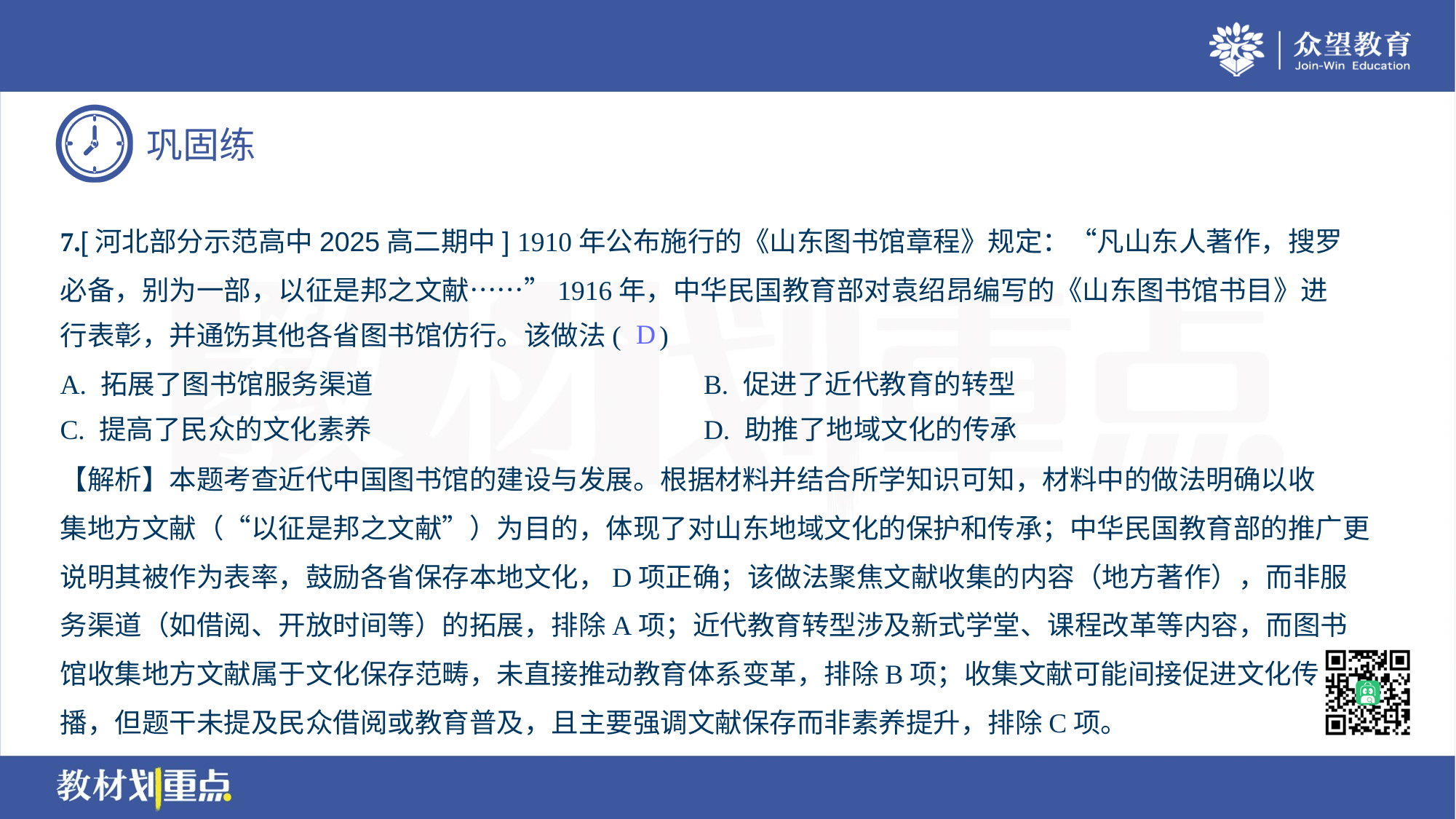

7.[河北部分示范高中2025高二期中] 1910年公布施行的《山东图书馆章程》规定：“凡山东人著作，搜罗
必备，别为一部，以征是邦之文献……”1916年，中华民国教育部对袁绍昂编写的《山东图书馆书目》进
行表彰，并通饬其他各省图书馆仿行。该做法(     )
D
A. 拓展了图书馆服务渠道	B. 促进了近代教育的转型
C. 提高了民众的文化素养	D. 助推了地域文化的传承
【解析】本题考查近代中国图书馆的建设与发展。根据材料并结合所学知识可知，材料中的做法明确以收
集地方文献（“以征是邦之文献”）为目的，体现了对山东地域文化的保护和传承；中华民国教育部的推广更
说明其被作为表率，鼓励各省保存本地文化，D项正确；该做法聚焦文献收集的内容（地方著作），而非服
务渠道（如借阅、开放时间等）的拓展，排除A项；近代教育转型涉及新式学堂、课程改革等内容，而图书
馆收集地方文献属于文化保存范畴，未直接推动教育体系变革，排除B项；收集文献可能间接促进文化传
播，但题干未提及民众借阅或教育普及，且主要强调文献保存而非素养提升，排除C项。